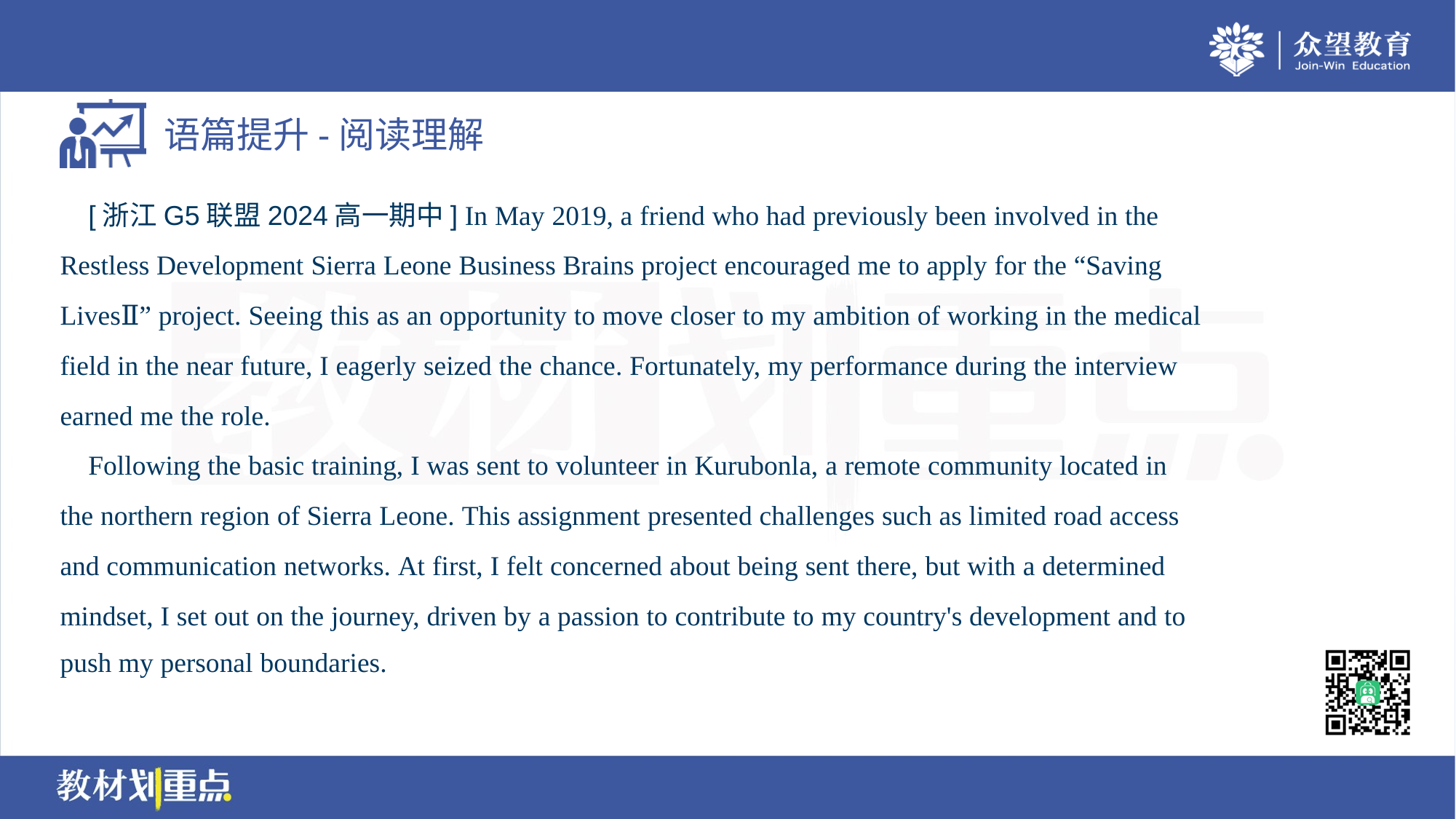

[浙江G5联盟2024高一期中] In May 2019, a friend who had previously been involved in the
Restless Development Sierra Leone Business Brains project encouraged me to apply for the “Saving
LivesⅡ” project. Seeing this as an opportunity to move closer to my ambition of working in the medical
field in the near future, I eagerly seized the chance. Fortunately, my performance during the interview
earned me the role.
    Following the basic training, I was sent to volunteer in Kurubonla, a remote community located in
the northern region of Sierra Leone. This assignment presented challenges such as limited road access
and communication networks. At first, I felt concerned about being sent there, but with a determined
mindset, I set out on the journey, driven by a passion to contribute to my country's development and to
push my personal boundaries.